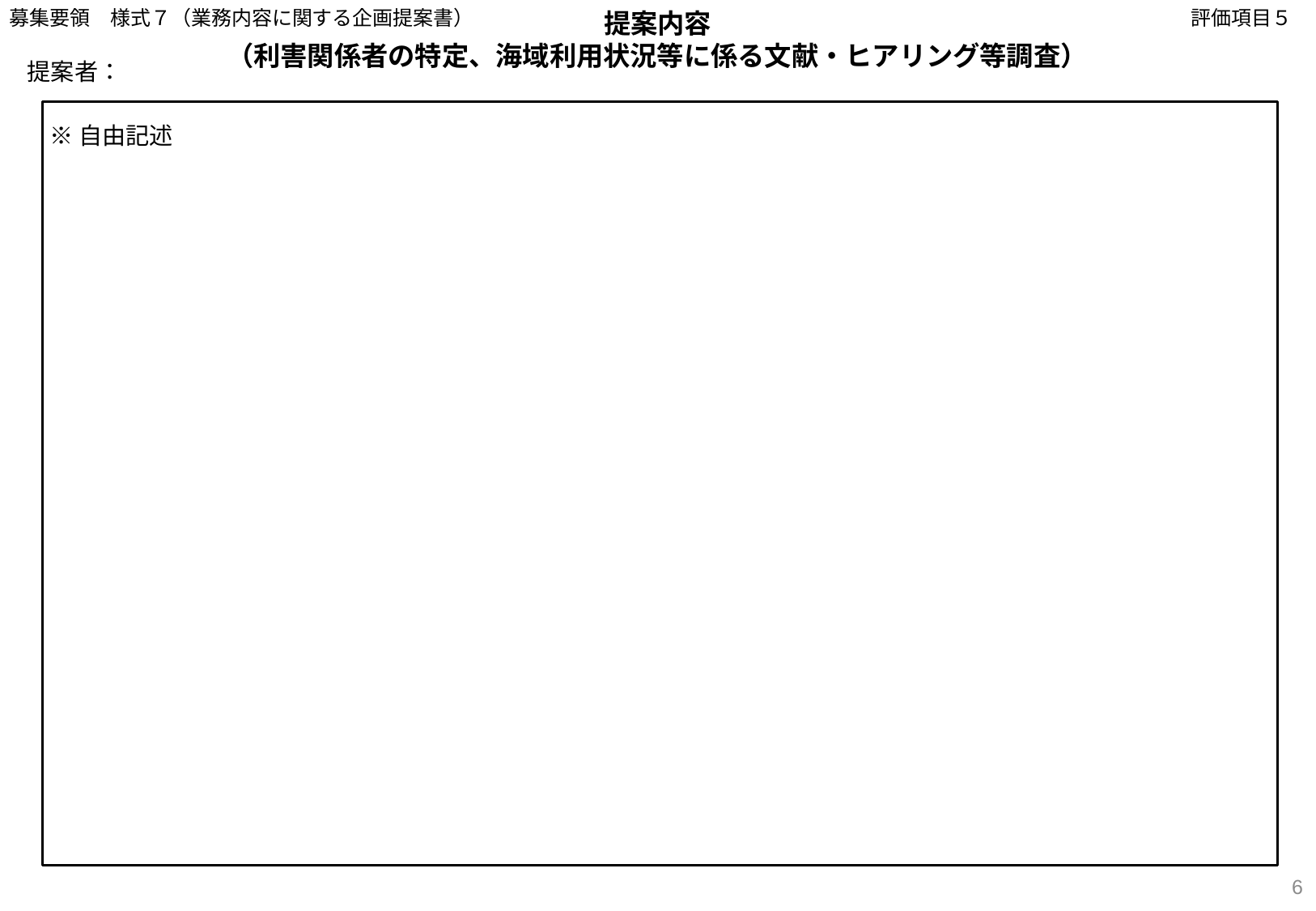

募集要領　様式７（業務内容に関する企画提案書）
評価項目５
提案内容
（利害関係者の特定、海域利用状況等に係る文献・ヒアリング等調査）
提案者：

※自由記述
6